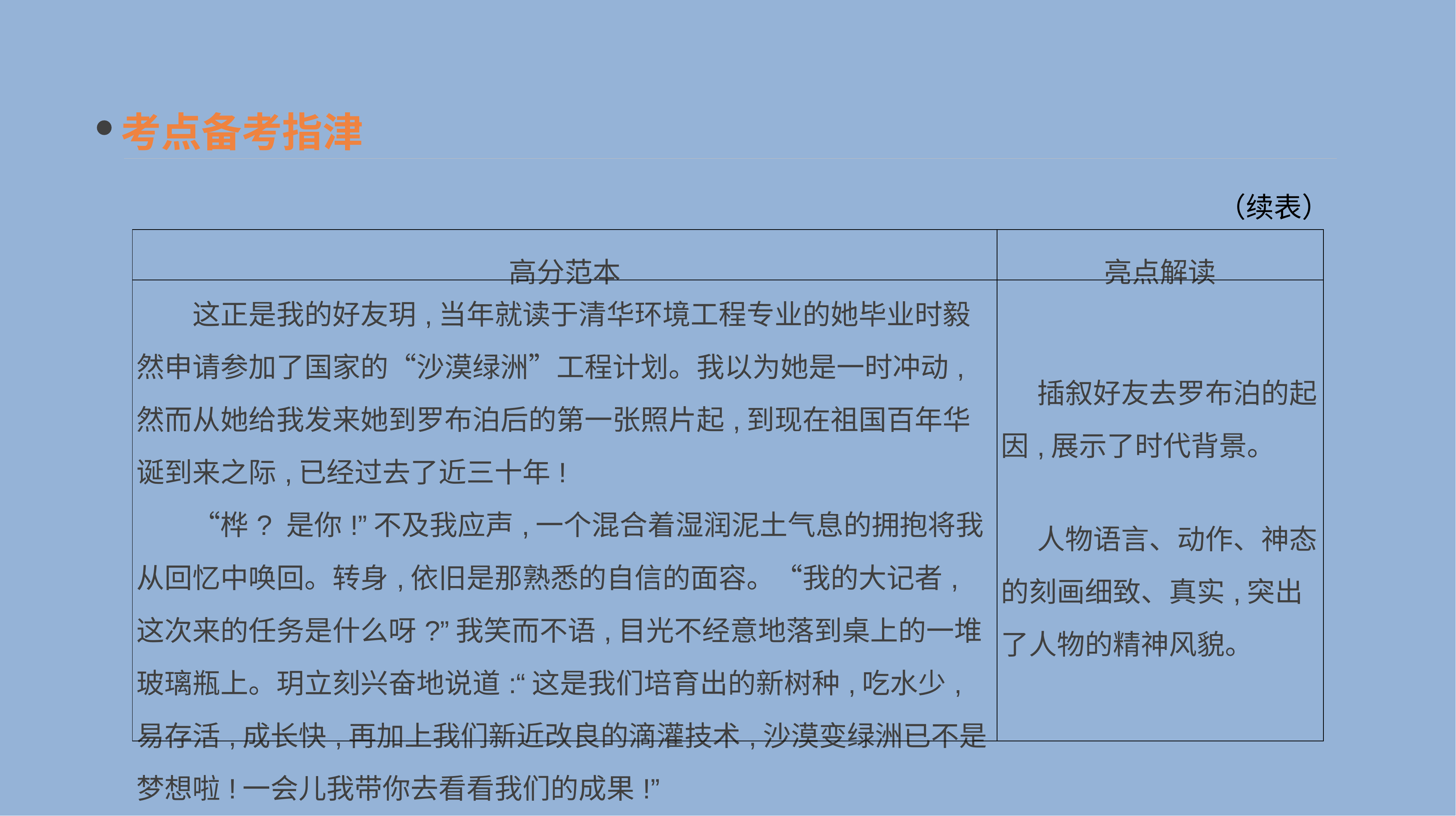

考点备考指津

（续表）
| 高分范本 | 亮点解读 |
| --- | --- |
| 这正是我的好友玥,当年就读于清华环境工程专业的她毕业时毅然申请参加了国家的“沙漠绿洲”工程计划。我以为她是一时冲动,然而从她给我发来她到罗布泊后的第一张照片起,到现在祖国百年华诞到来之际,已经过去了近三十年! 　　“桦? 是你!”不及我应声,一个混合着湿润泥土气息的拥抱将我从回忆中唤回。转身,依旧是那熟悉的自信的面容。“我的大记者,这次来的任务是什么呀?”我笑而不语,目光不经意地落到桌上的一堆玻璃瓶上。玥立刻兴奋地说道:“这是我们培育出的新树种,吃水少,易存活,成长快,再加上我们新近改良的滴灌技术,沙漠变绿洲已不是梦想啦!一会儿我带你去看看我们的成果!” | 插叙好友去罗布泊的起因,展示了时代背景。 　人物语言、动作、神态的刻画细致、真实,突出了人物的精神风貌。 |